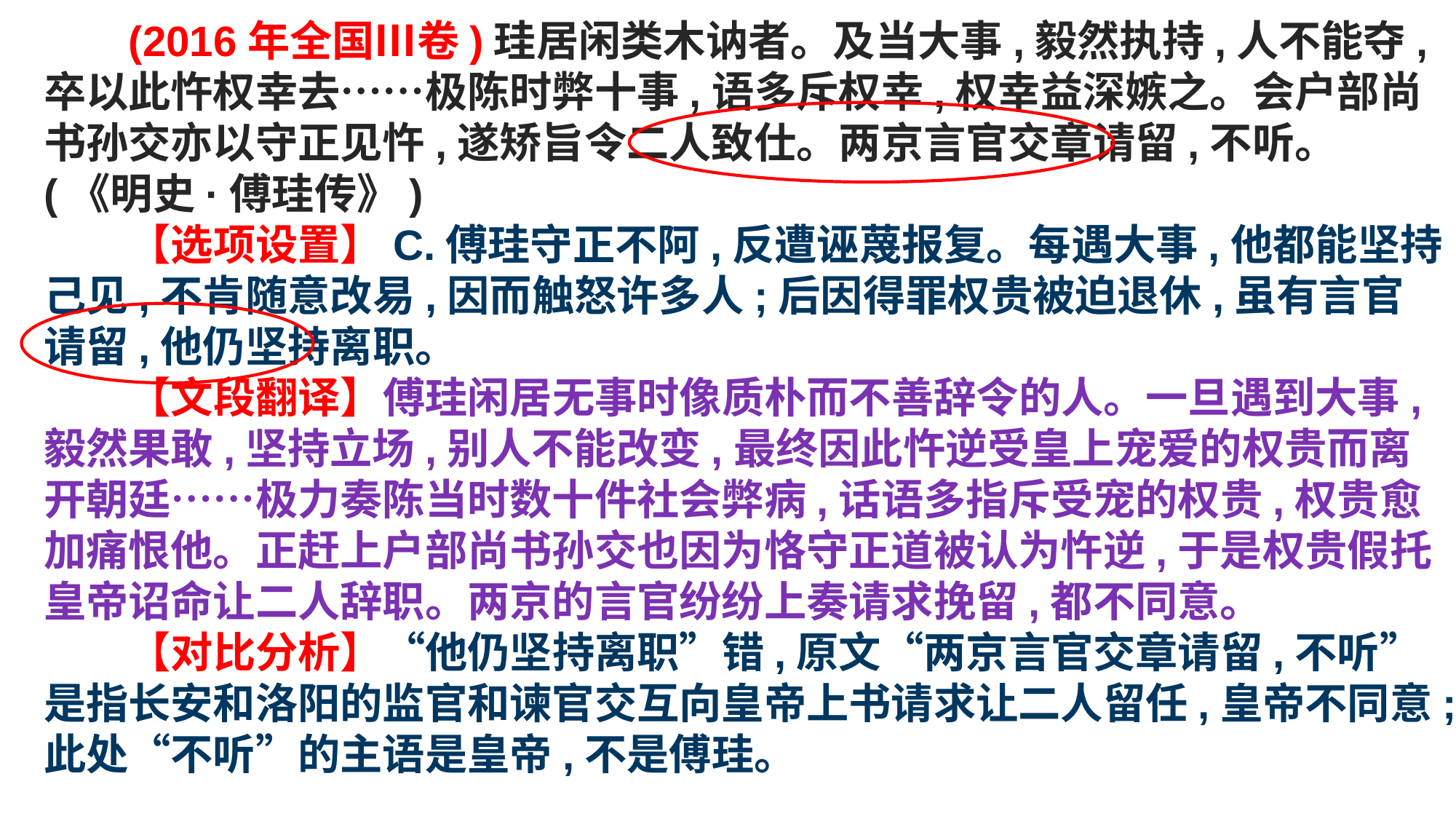

(2016年全国Ⅲ卷)珪居闲类木讷者。及当大事,毅然执持,人不能夺,卒以此忤权幸去……极陈时弊十事,语多斥权幸,权幸益深嫉之。会户部尚书孙交亦以守正见忤,遂矫旨令二人致仕。两京言官交章请留,不听。(《明史·傅珪传》)
【选项设置】C.傅珪守正不阿,反遭诬蔑报复。每遇大事,他都能坚持己见,不肯随意改易,因而触怒许多人;后因得罪权贵被迫退休,虽有言官请留,他仍坚持离职。
【文段翻译】傅珪闲居无事时像质朴而不善辞令的人。一旦遇到大事,毅然果敢,坚持立场,别人不能改变,最终因此忤逆受皇上宠爱的权贵而离开朝廷……极力奏陈当时数十件社会弊病,话语多指斥受宠的权贵,权贵愈加痛恨他。正赶上户部尚书孙交也因为恪守正道被认为忤逆,于是权贵假托皇帝诏命让二人辞职。两京的言官纷纷上奏请求挽留,都不同意。
【对比分析】“他仍坚持离职”错,原文“两京言官交章请留,不听”是指长安和洛阳的监官和谏官交互向皇帝上书请求让二人留任,皇帝不同意;此处“不听”的主语是皇帝,不是傅珪。

38